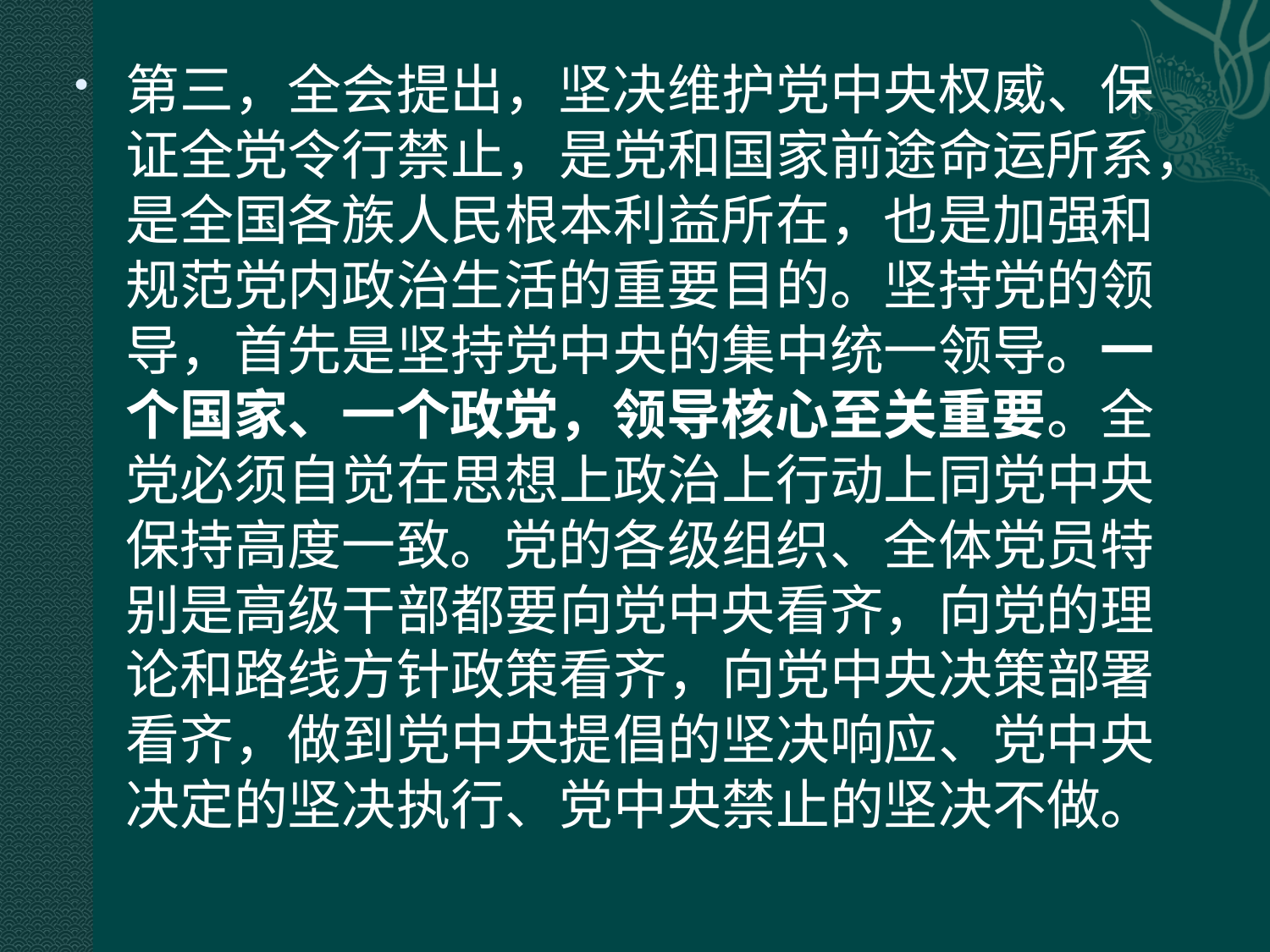

第三，全会提出，坚决维护党中央权威、保证全党令行禁止，是党和国家前途命运所系，是全国各族人民根本利益所在，也是加强和规范党内政治生活的重要目的。坚持党的领导，首先是坚持党中央的集中统一领导。一个国家、一个政党，领导核心至关重要。全党必须自觉在思想上政治上行动上同党中央保持高度一致。党的各级组织、全体党员特别是高级干部都要向党中央看齐，向党的理论和路线方针政策看齐，向党中央决策部署看齐，做到党中央提倡的坚决响应、党中央决定的坚决执行、党中央禁止的坚决不做。